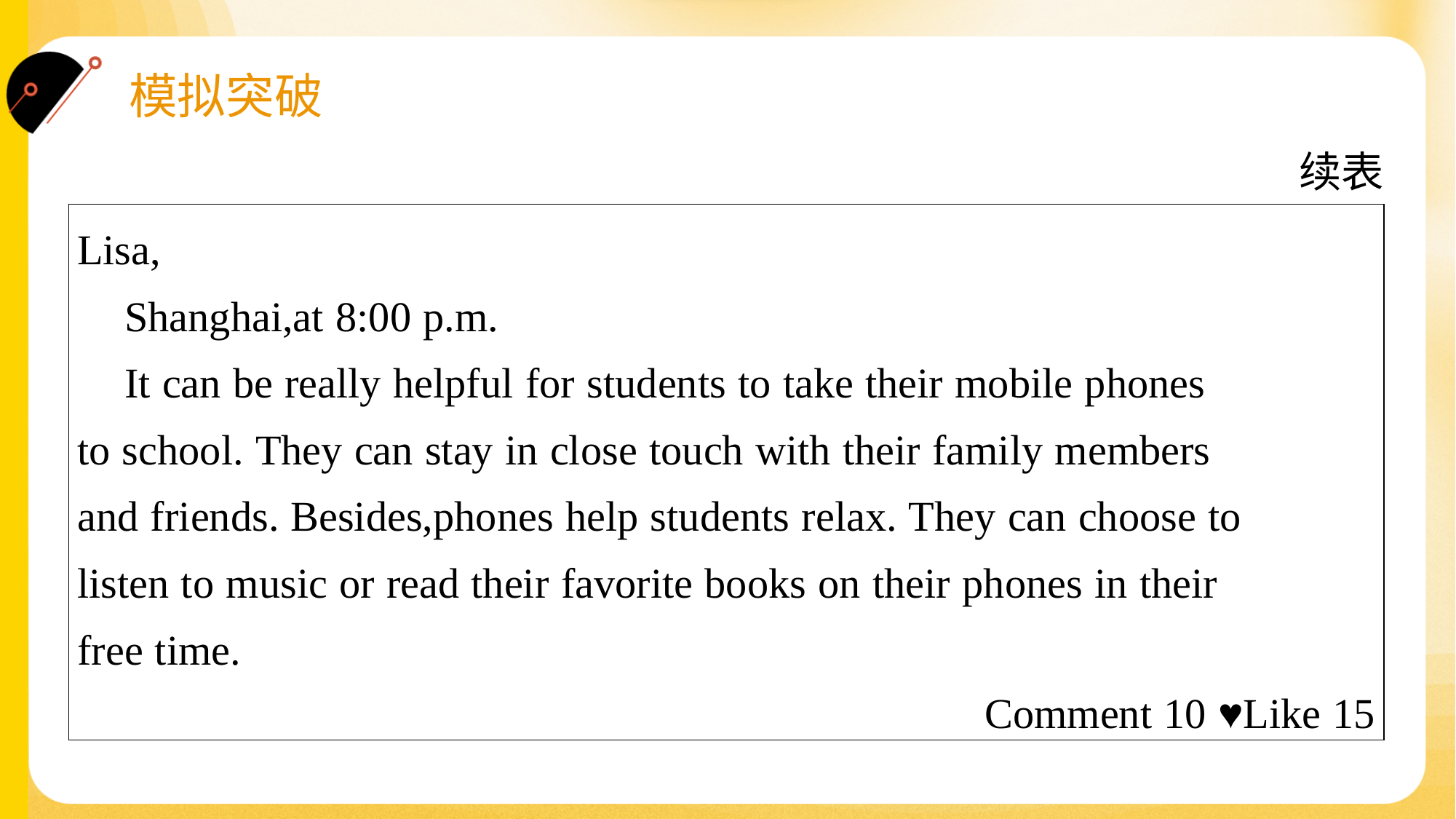

续表
| Lisa, Shanghai,at 8:00 p.m. It can be really helpful for students to take their mobile phones to school. They can stay in close touch with their family members and friends. Besides,phones help students relax. They can choose to listen to music or read their favorite books on their phones in their free time. Comment 10 ♥Like 15 |
| --- |